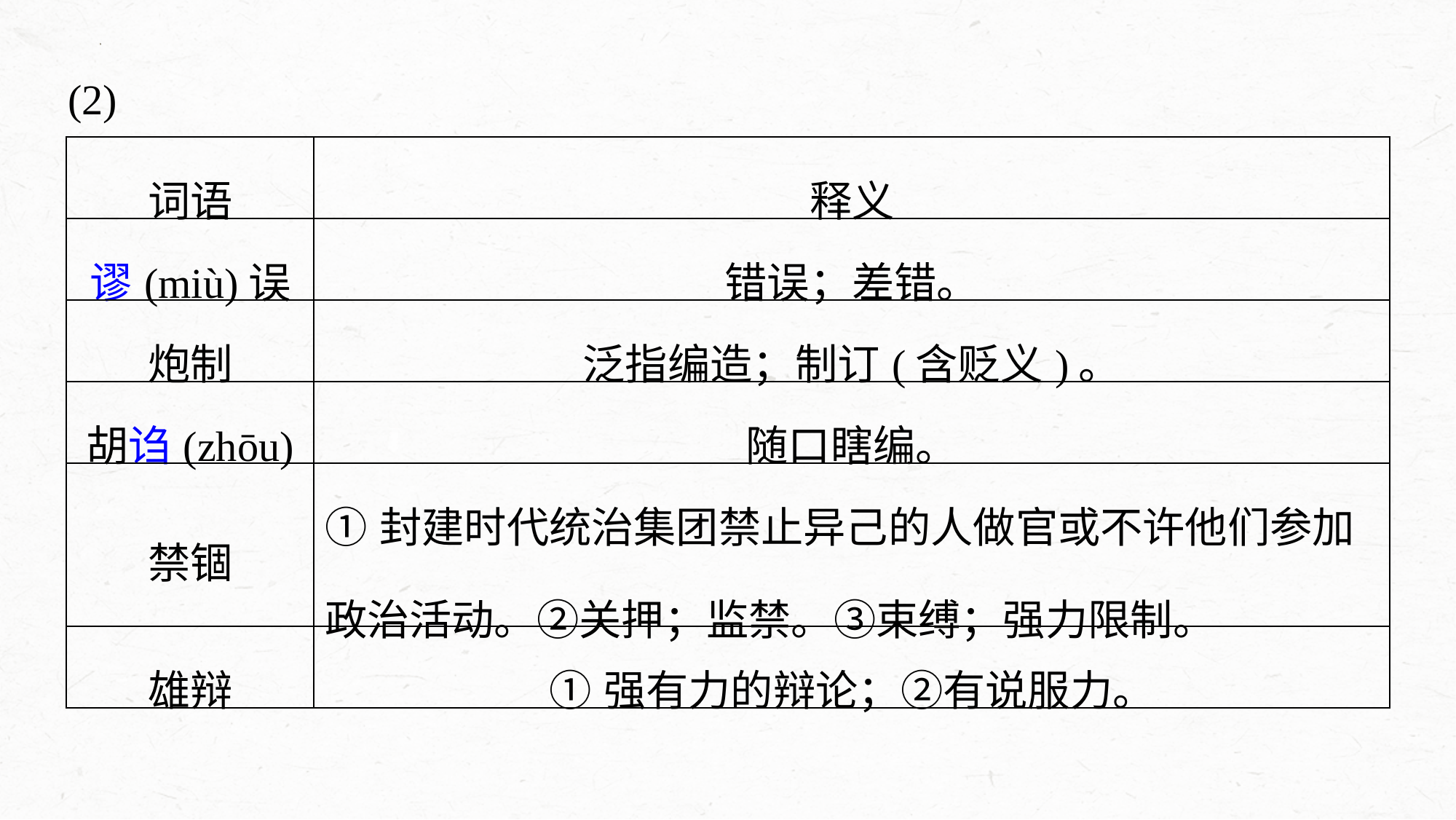

(2)
| 词语 | 释义 |
| --- | --- |
| 谬(miù)误 | 错误；差错。 |
| 炮制 | 泛指编造；制订(含贬义)。 |
| 胡诌(zhōu) | 随口瞎编。 |
| 禁锢 | ①封建时代统治集团禁止异己的人做官或不许他们参加政治活动。②关押；监禁。③束缚；强力限制。 |
| 雄辩 | ①强有力的辩论；②有说服力。 |